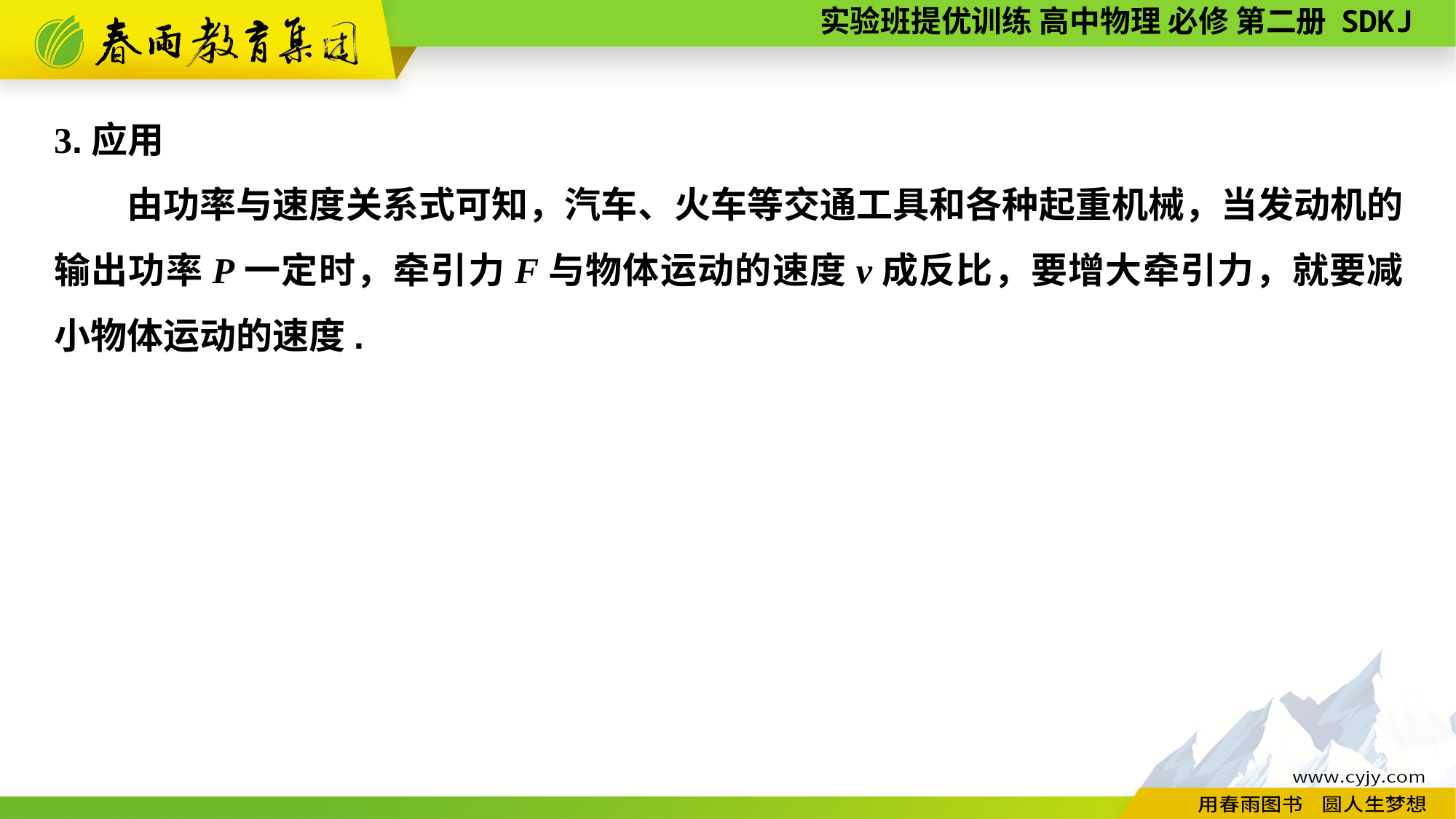

3.应用
由功率与速度关系式可知，汽车、火车等交通工具和各种起重机械，当发动机的输出功率P一定时，牵引力F与物体运动的速度v成反比，要增大牵引力，就要减小物体运动的速度.